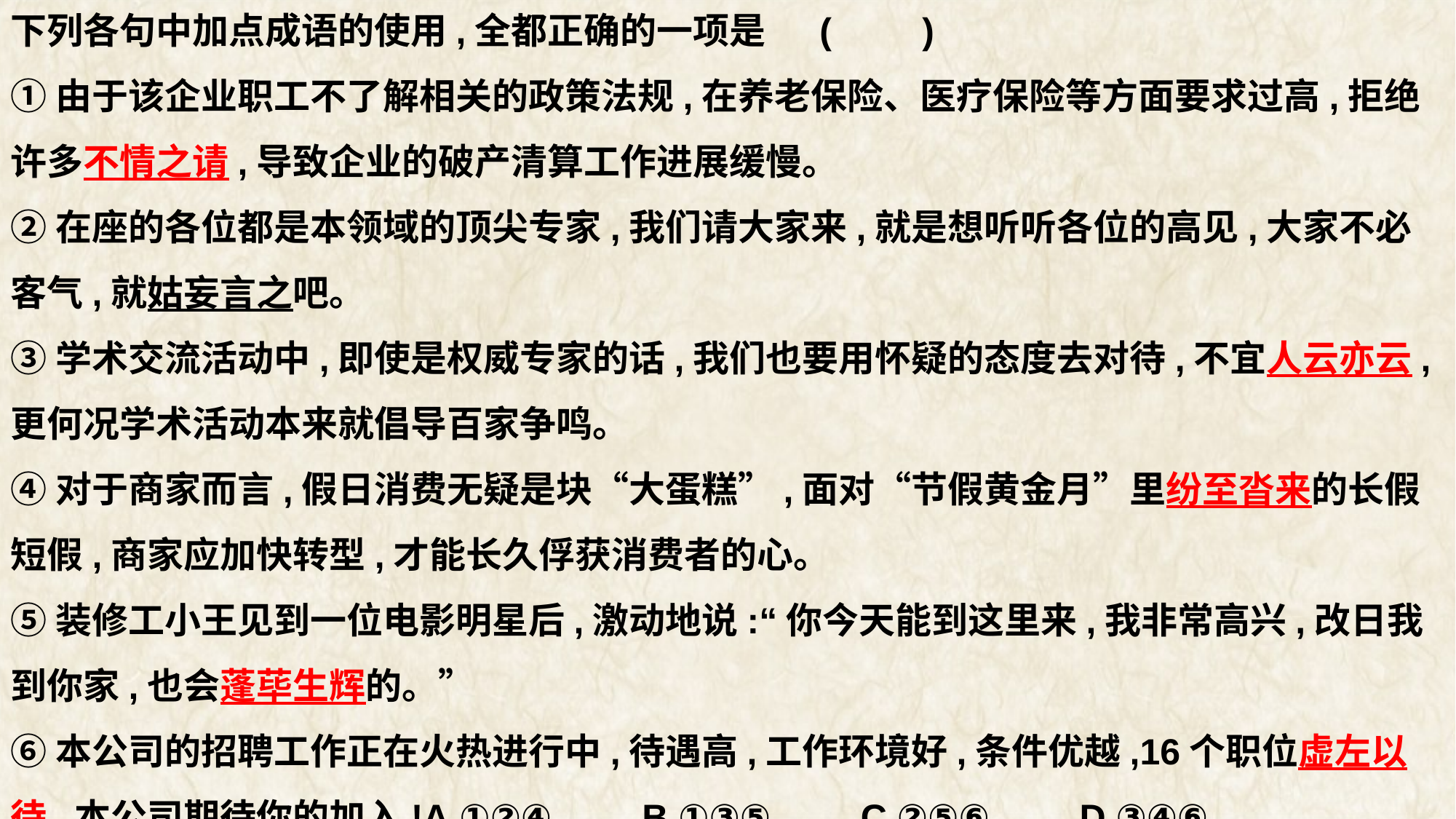

下列各句中加点成语的使用,全都正确的一项是 (　　)
①由于该企业职工不了解相关的政策法规,在养老保险、医疗保险等方面要求过高,拒绝许多不情之请,导致企业的破产清算工作进展缓慢。
②在座的各位都是本领域的顶尖专家,我们请大家来,就是想听听各位的高见,大家不必客气,就姑妄言之吧。
③学术交流活动中,即使是权威专家的话,我们也要用怀疑的态度去对待,不宜人云亦云,更何况学术活动本来就倡导百家争鸣。
④对于商家而言,假日消费无疑是块“大蛋糕”,面对“节假黄金月”里纷至沓来的长假短假,商家应加快转型,才能长久俘获消费者的心。
⑤装修工小王见到一位电影明星后,激动地说:“你今天能到这里来,我非常高兴,改日我到你家,也会蓬荜生辉的。”
⑥本公司的招聘工作正在火热进行中,待遇高,工作环境好,条件优越,16个职位虚左以待,本公司期待你的加入!A.①②④　　B.①③⑤　　C.②⑤⑥　　D.③④⑥